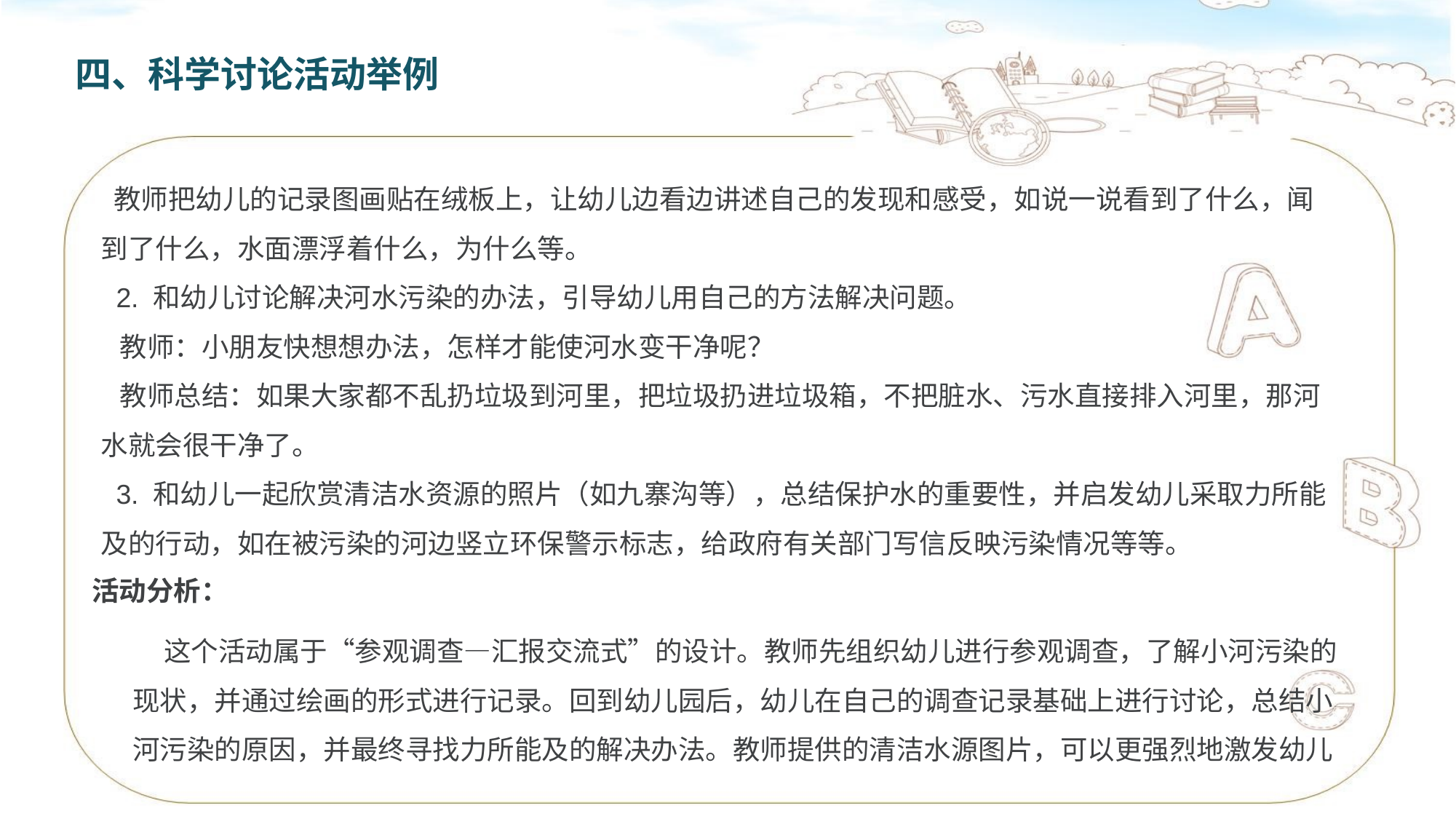

四、科学讨论活动举例
 教师把幼儿的记录图画贴在绒板上，让幼儿边看边讲述自己的发现和感受，如说一说看到了什么，闻到了什么，水面漂浮着什么，为什么等。
  2. 和幼儿讨论解决河水污染的办法，引导幼儿用自己的方法解决问题。
  教师：小朋友快想想办法，怎样才能使河水变干净呢？
  教师总结：如果大家都不乱扔垃圾到河里，把垃圾扔进垃圾箱，不把脏水、污水直接排入河里，那河水就会很干净了。
  3. 和幼儿一起欣赏清洁水资源的照片（如九寨沟等），总结保护水的重要性，并启发幼儿采取力所能及的行动，如在被污染的河边竖立环保警示标志，给政府有关部门写信反映污染情况等等。
活动分析：
    这个活动属于“参观调查—汇报交流式”的设计。教师先组织幼儿进行参观调查，了解小河污染的现状，并通过绘画的形式进行记录。回到幼儿园后，幼儿在自己的调查记录基础上进行讨论，总结小河污染的原因，并最终寻找力所能及的解决办法。教师提供的清洁水源图片，可以更强烈地激发幼儿